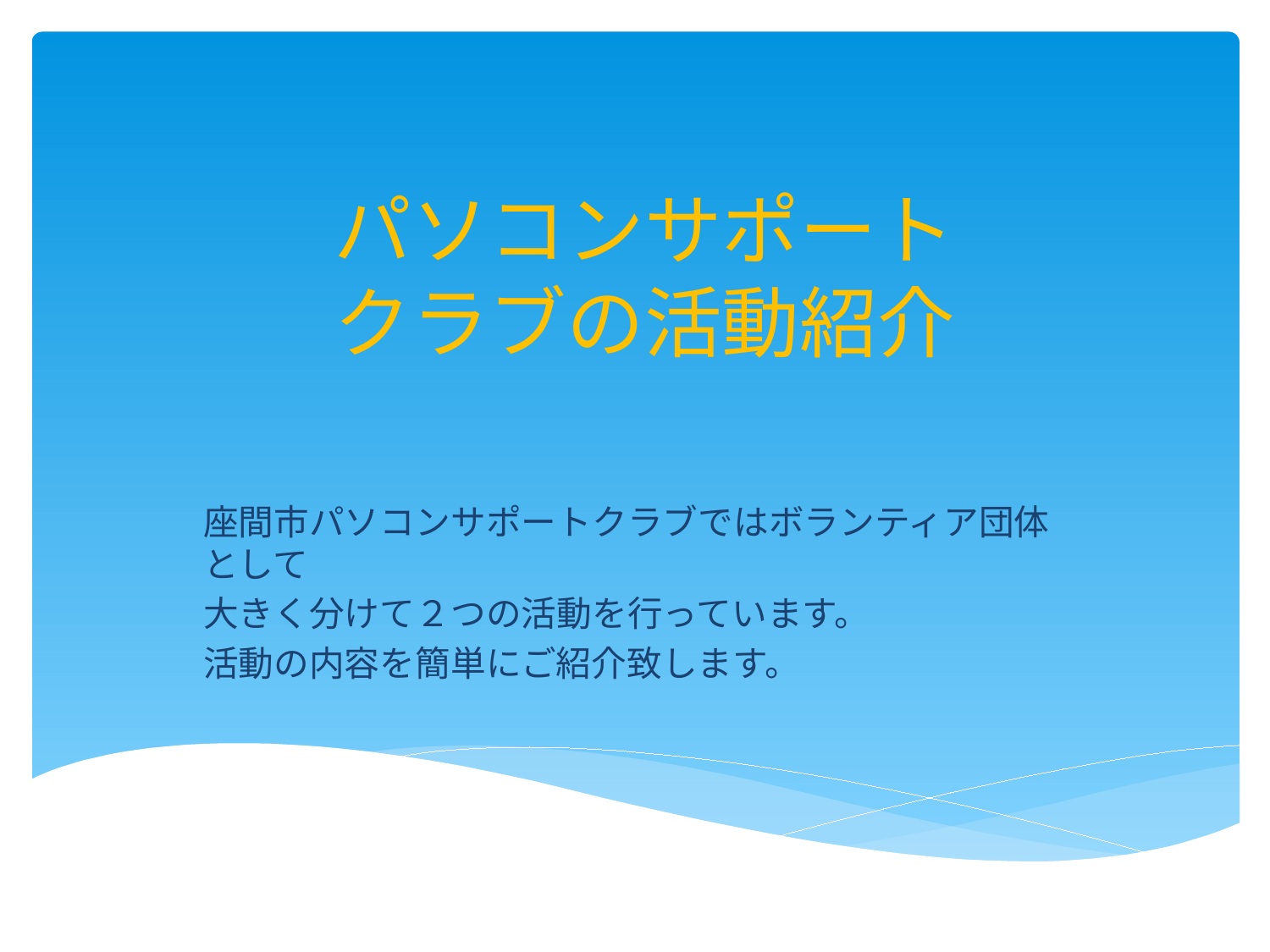

# パソコンサポート クラブの活動紹介
座間市パソコンサポートクラブではボランティア団体として
大きく分けて２つの活動を行っています。
活動の内容を簡単にご紹介致します。